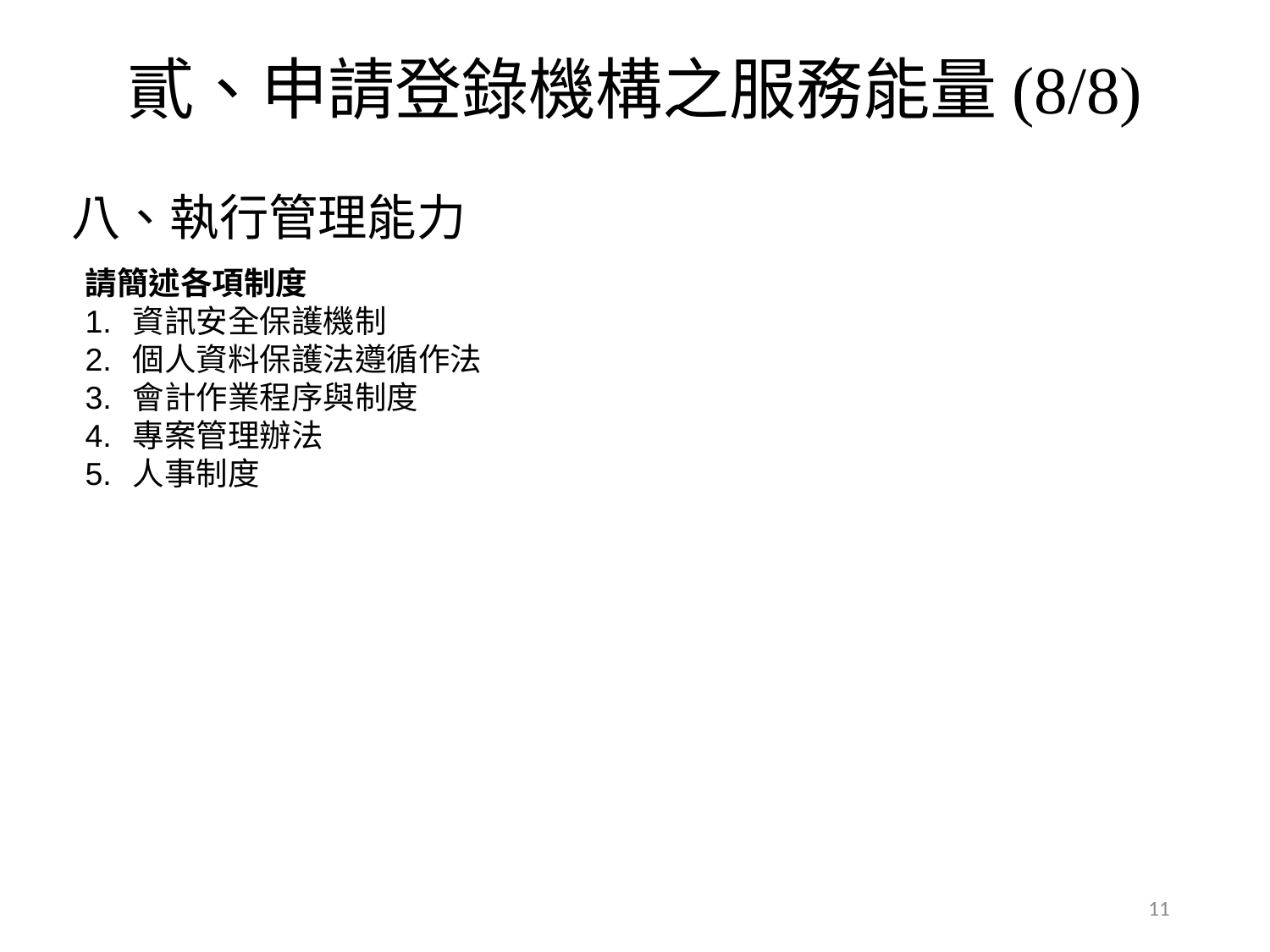

貳、申請登錄機構之服務能量(8/8)
八、執行管理能力
請簡述各項制度
資訊安全保護機制
個人資料保護法遵循作法
會計作業程序與制度
專案管理辦法
人事制度
11